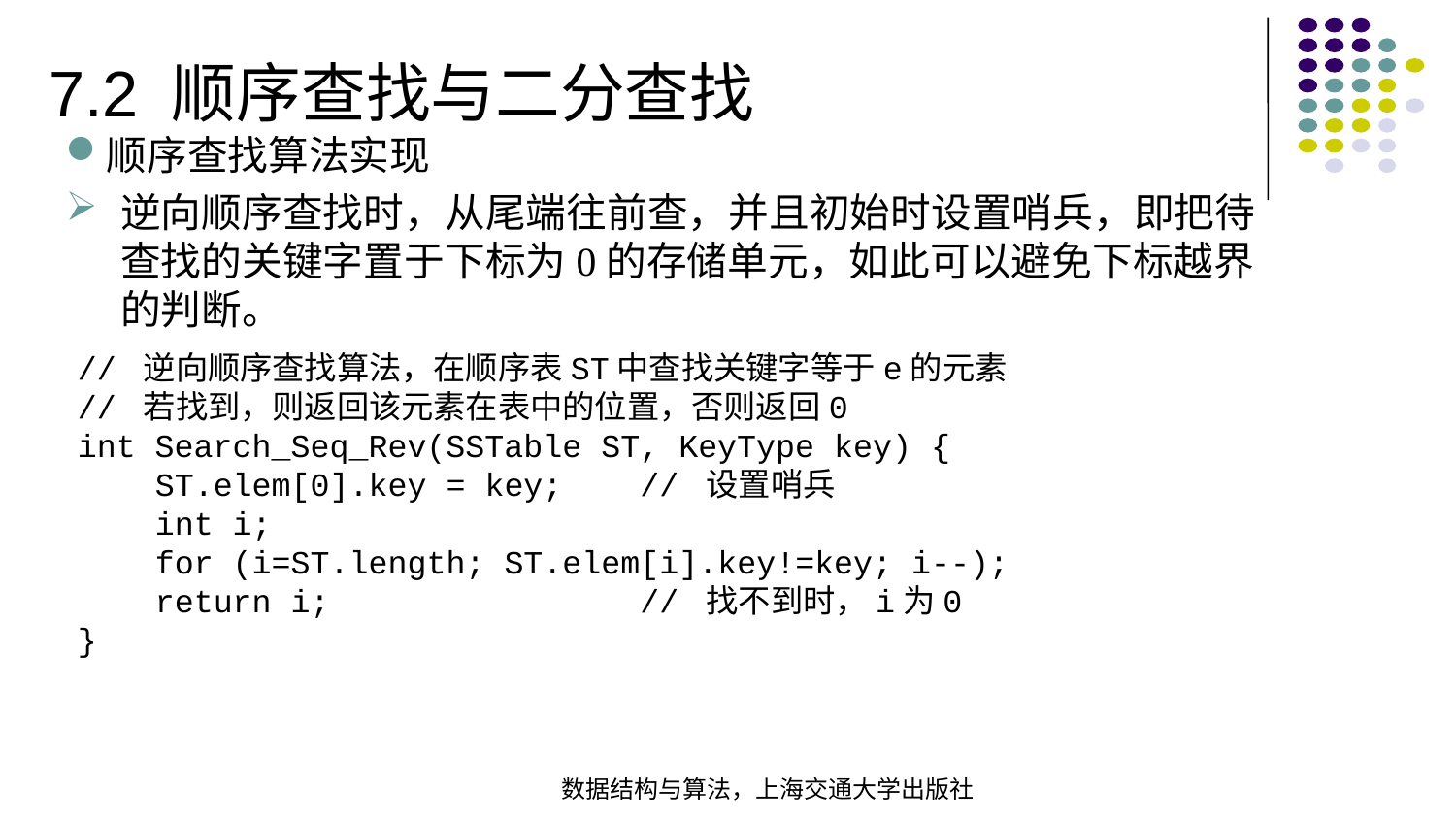

7.2 顺序查找与二分查找
顺序查找算法实现
逆向顺序查找时，从尾端往前查，并且初始时设置哨兵，即把待查找的关键字置于下标为0的存储单元，如此可以避免下标越界的判断。
// 逆向顺序查找算法，在顺序表ST中查找关键字等于e的元素// 若找到，则返回该元素在表中的位置，否则返回0 int Search_Seq_Rev(SSTable ST, KeyType key) {    ST.elem[0].key = key;    // 设置哨兵    int i;    for (i=ST.length; ST.elem[i].key!=key; i--);    return i;                // 找不到时，i为0
}